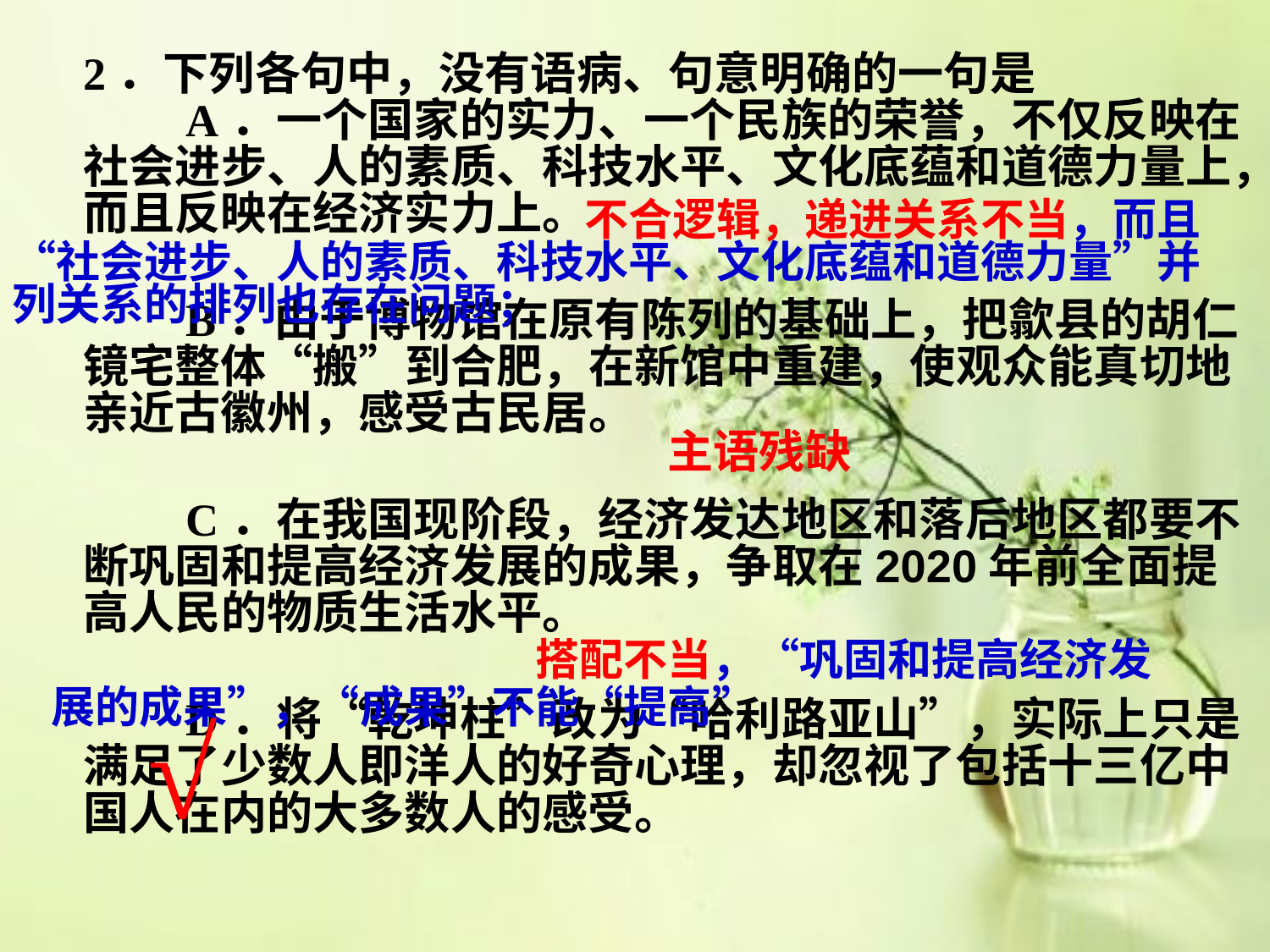

#
2．下列各句中，没有语病、句意明确的一句是
　　A．一个国家的实力、一个民族的荣誉，不仅反映在社会进步、人的素质、科技水平、文化底蕴和道德力量上，而且反映在经济实力上。
　　B．由于博物馆在原有陈列的基础上，把歙县的胡仁镜宅整体“搬”到合肥，在新馆中重建，使观众能真切地亲近古徽州，感受古民居。
　　C．在我国现阶段，经济发达地区和落后地区都要不断巩固和提高经济发展的成果，争取在2020年前全面提高人民的物质生活水平。
　　D．将“乾坤柱”改为“哈利路亚山”，实际上只是满足了少数人即洋人的好奇心理，却忽视了包括十三亿中国人在内的大多数人的感受。
　　　　　　　　　　　　　不合逻辑，递进关系不当，而且“社会进步、人的素质、科技水平、文化底蕴和道德力量”并列关系的排列也存在问题；
主语残缺
　　　　　　　　　　　搭配不当，“巩固和提高经济发展的成果”，“成果”不能“提高”
√